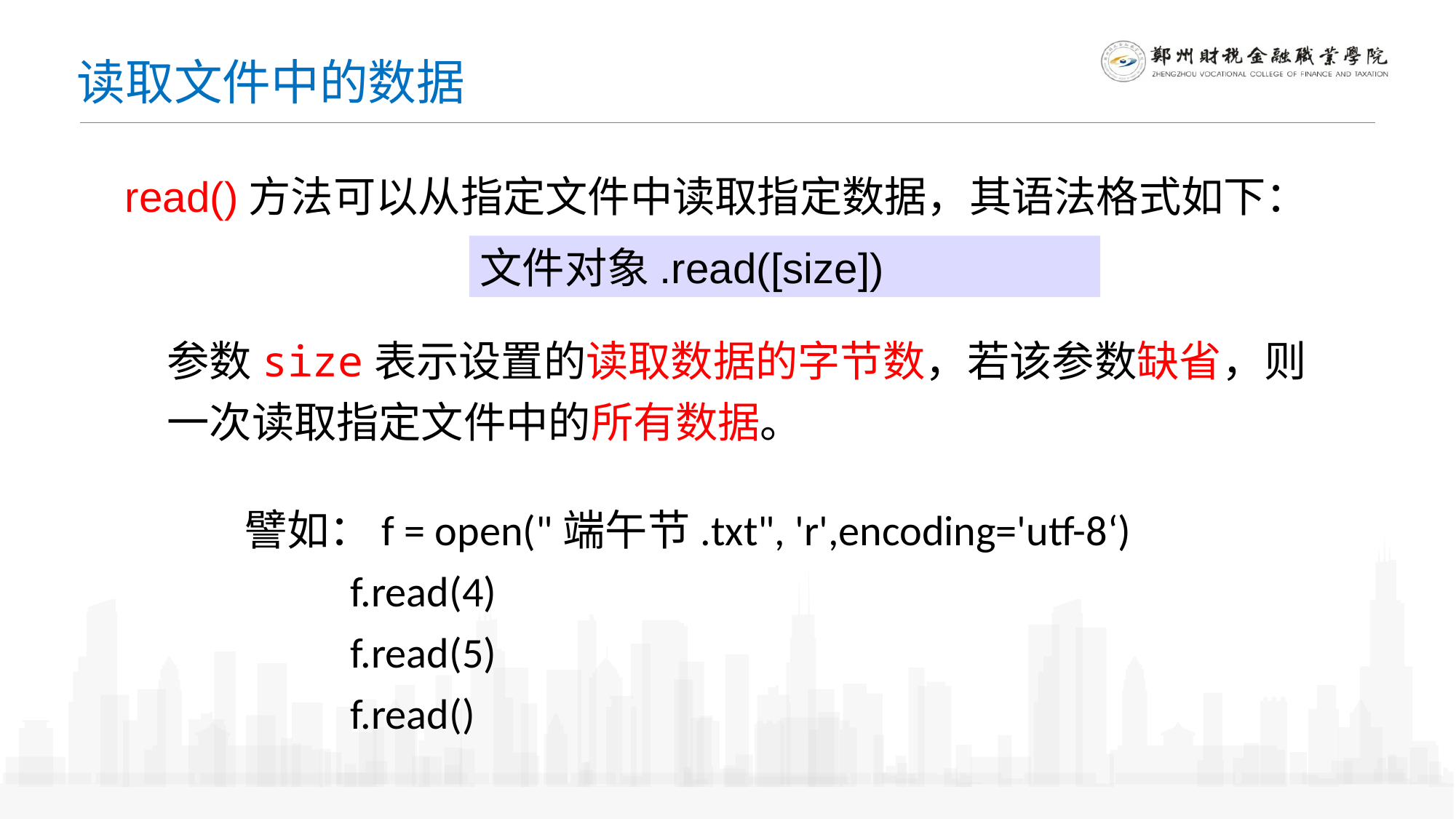

读取文件中的数据
read()方法可以从指定文件中读取指定数据，其语法格式如下：
文件对象.read([size])
参数size表示设置的读取数据的字节数，若该参数缺省，则一次读取指定文件中的所有数据。
譬如：f = open("端午节.txt", 'r',encoding='utf-8‘)
           f.read(4)
           f.read(5)
           f.read()